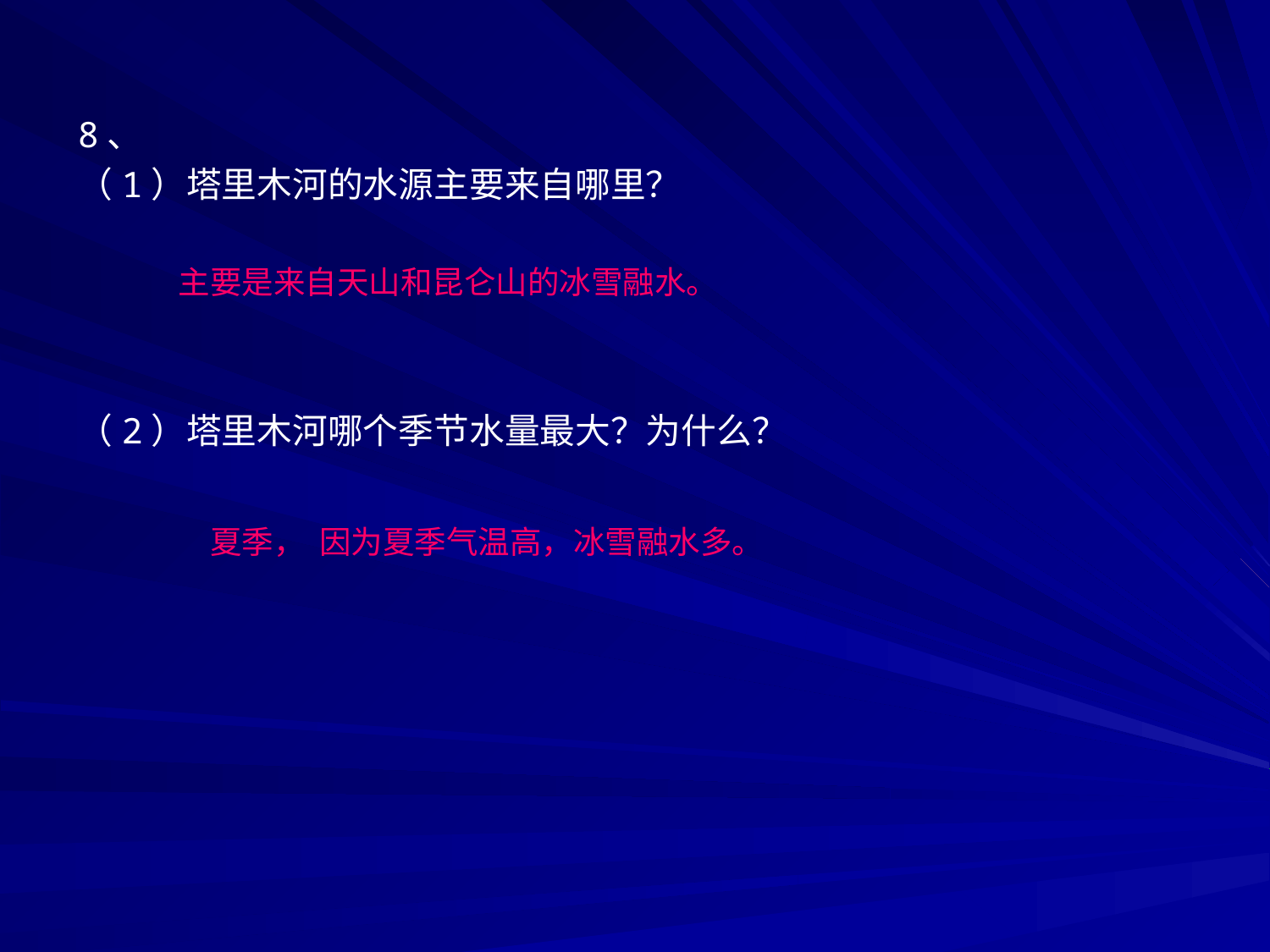

8、
（1）塔里木河的水源主要来自哪里？

（2）塔里木河哪个季节水量最大？为什么？

主要是来自天山和昆仑山的冰雪融水。
夏季，  因为夏季气温高，冰雪融水多。